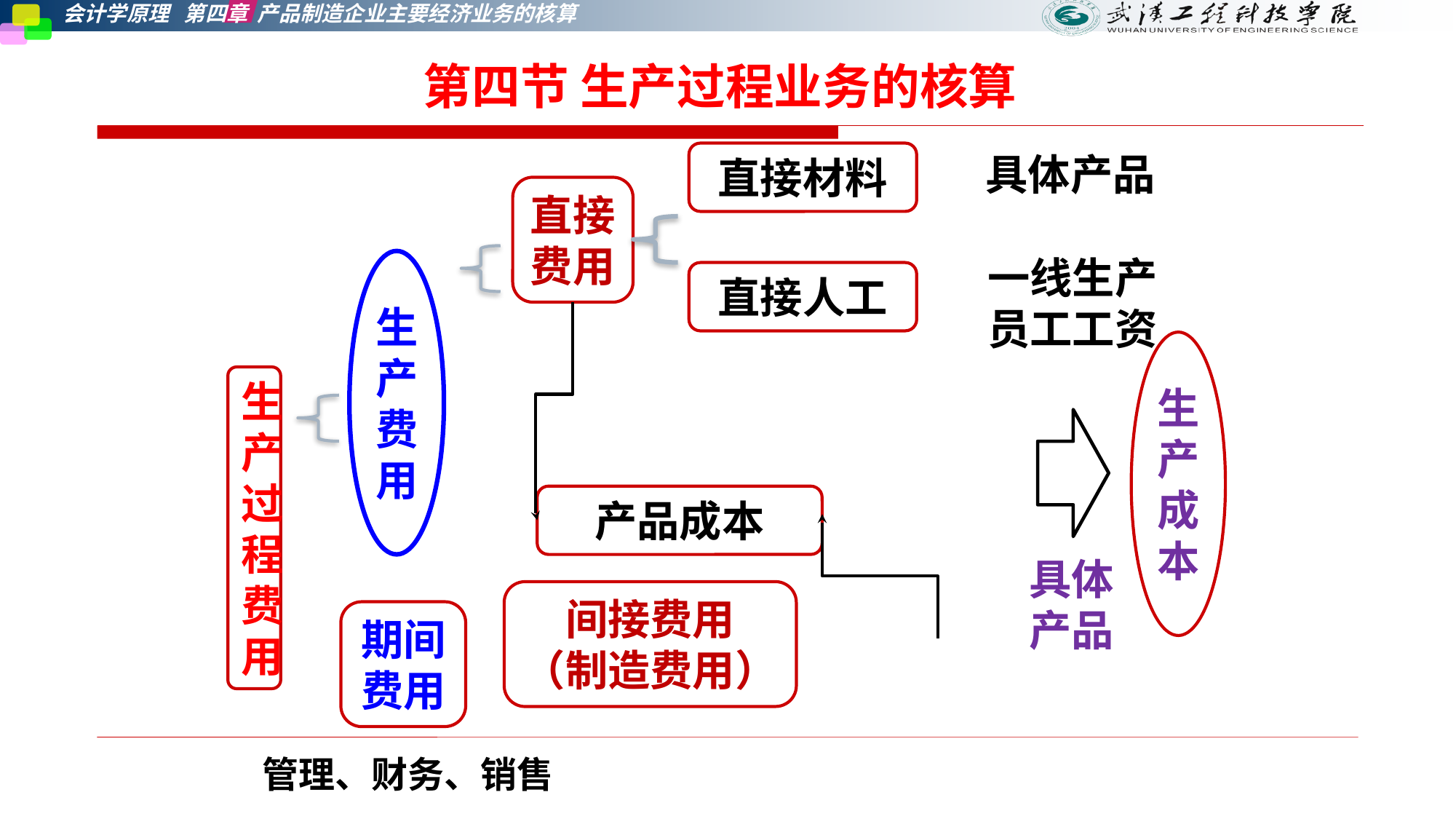

第四节 生产过程业务的核算
具体产品
直接材料
直接费用

一线生产员工工资
生产费用
直接人工
生产成本
生产过程费用

产品成本
具体产品
间接费用
（制造费用）
期间费用
管理、财务、销售